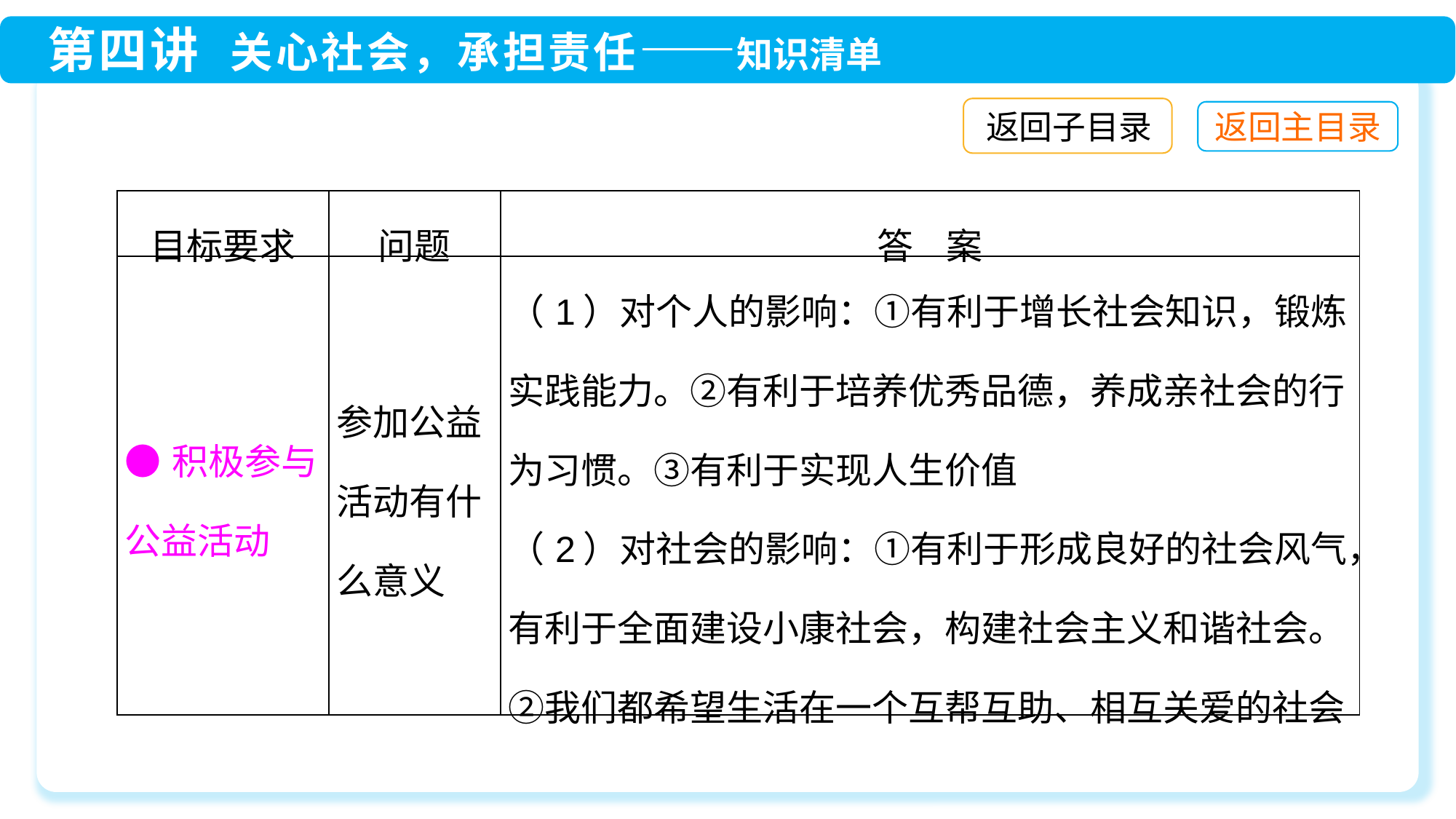

返回子目录
| 目标要求 | 问题 | 答 案 |
| --- | --- | --- |
| ●积极参与公益活动 | 参加公益活动有什么意义 | （1）对个人的影响：①有利于增长社会知识，锻炼实践能力。②有利于培养优秀品德，养成亲社会的行为习惯。③有利于实现人生价值 （2）对社会的影响：①有利于形成良好的社会风气，有利于全面建设小康社会，构建社会主义和谐社会。②我们都希望生活在一个互帮互助、相互关爱的社会 |